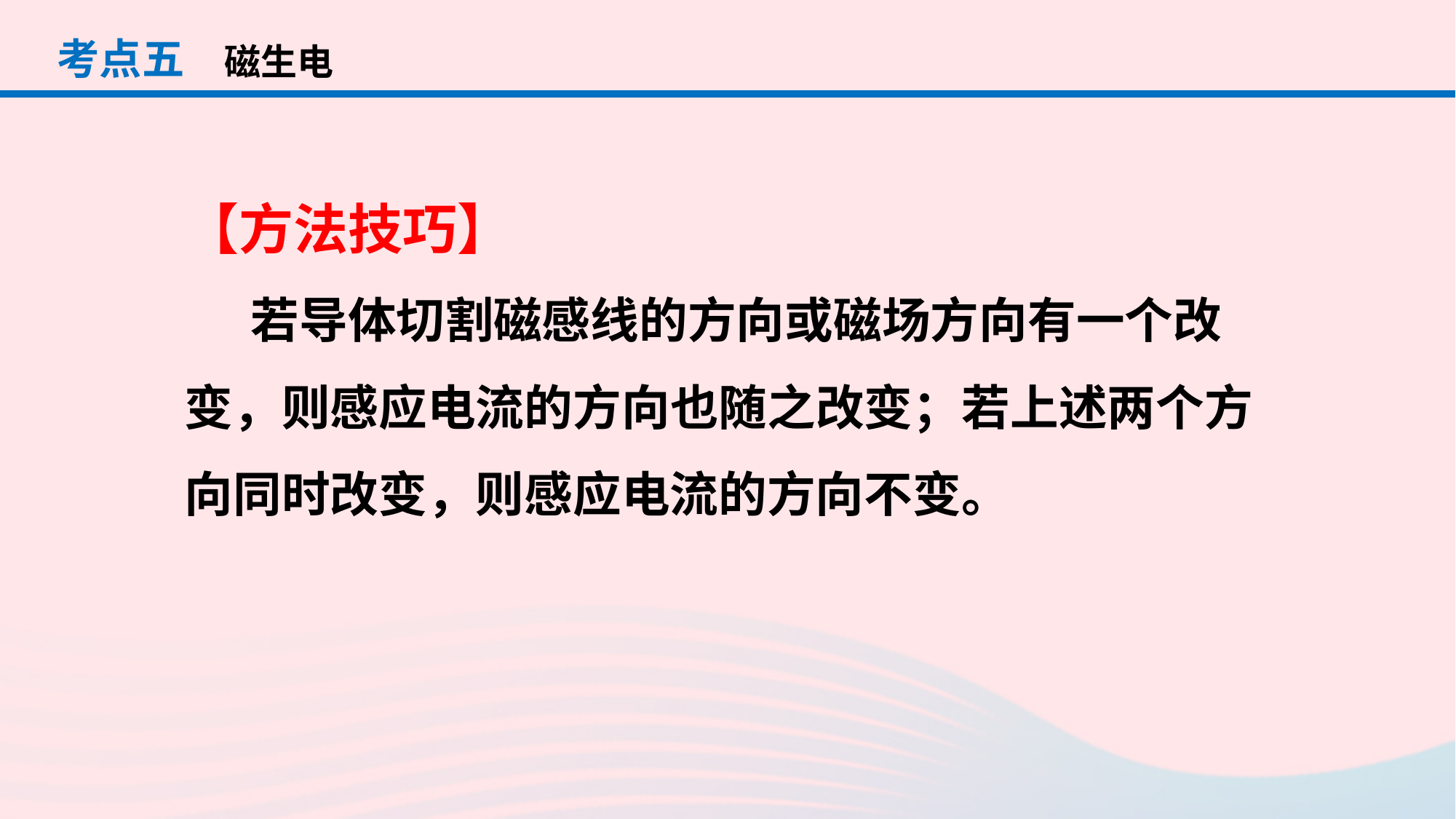

考点五
磁生电
【方法技巧】
     若导体切割磁感线的方向或磁场方向有一个改变，则感应电流的方向也随之改变；若上述两个方向同时改变，则感应电流的方向不变。